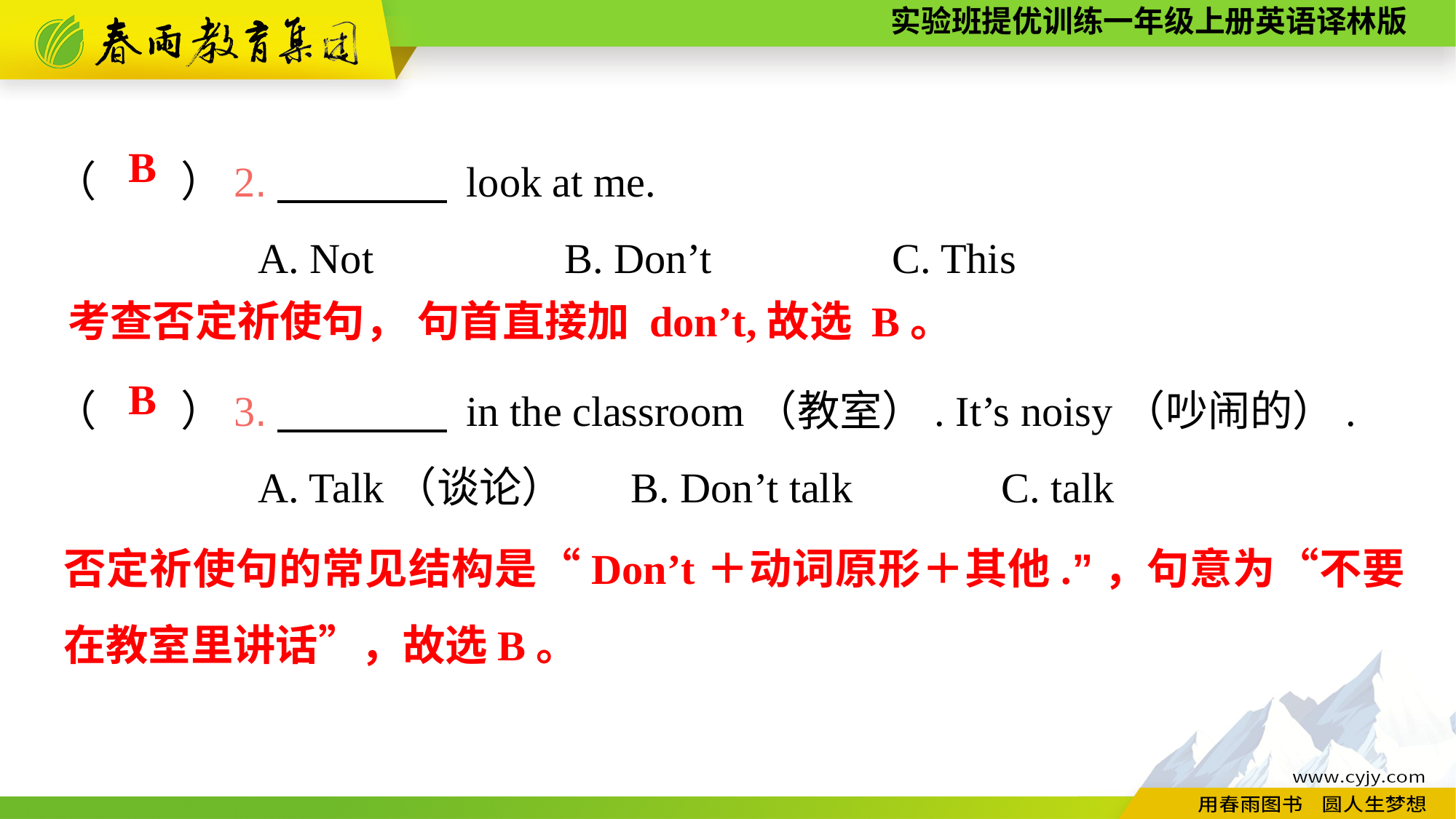

（　　）2.　　　　 look at me.
A. Not 	       B. Don’t 	       C. This

（　　）3.　　　　 in the classroom（教室）. It’s noisy（吵闹的）.
A. Talk（谈论）      B. Don’t talk	       C. talk
B
考查否定祈使句， 句首直接加 don’t,故选 B。
B
否定祈使句的常见结构是“Don’t＋动词原形＋其他.”，句意为“不要在教室里讲话”，故选B。